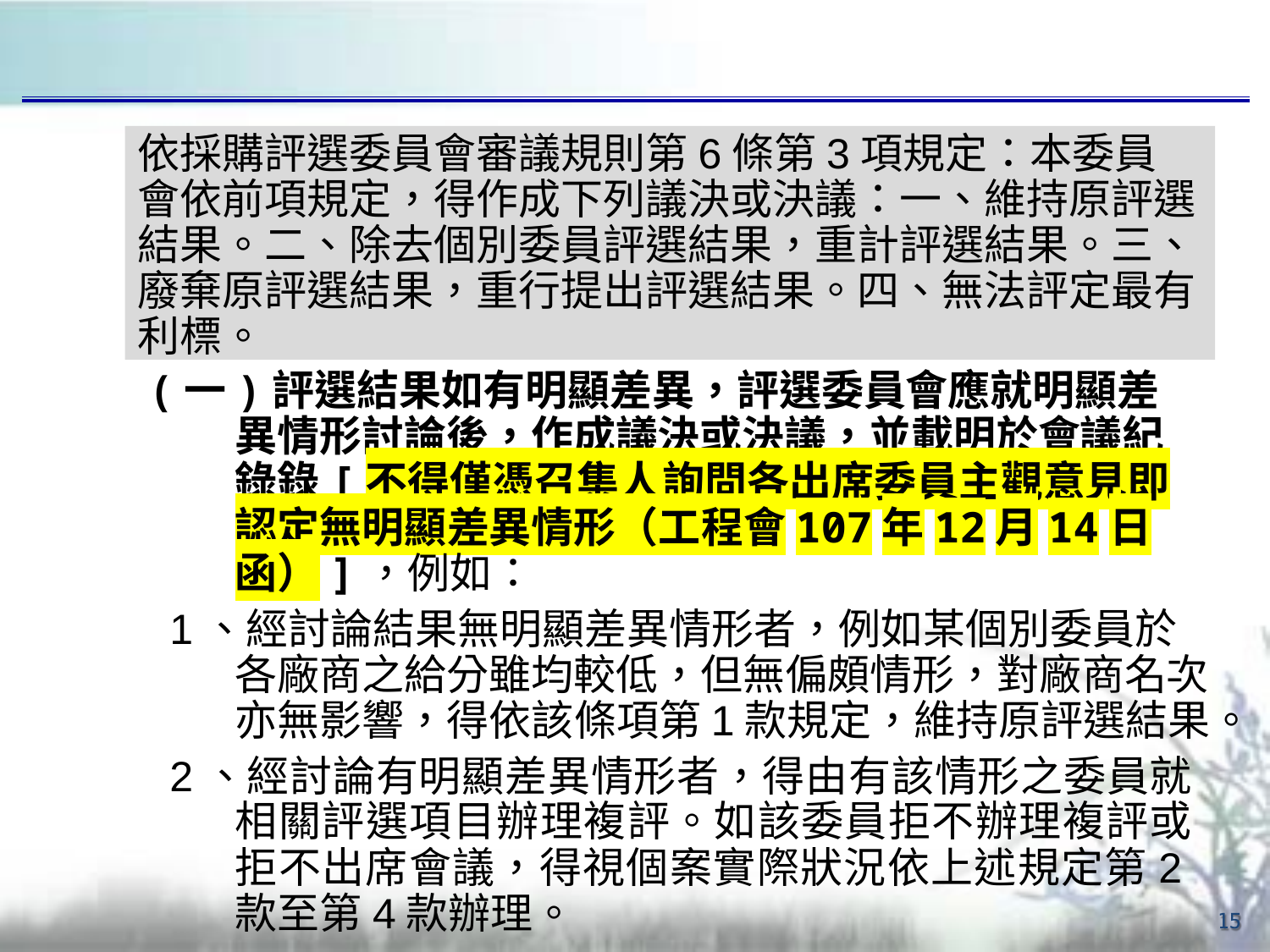

依採購評選委員會審議規則第6條第3項規定：本委員會依前項規定，得作成下列議決或決議：一、維持原評選結果。二、除去個別委員評選結果，重計評選結果。三、廢棄原評選結果，重行提出評選結果。四、無法評定最有利標。
(一)評選結果如有明顯差異，評選委員會應就明顯差異情形討論後，作成議決或決議，並載明於會議紀錄錄[不得僅憑召集人詢問各出席委員主觀意見即認定無明顯差異情形（工程會107年12月14日函）]，例如：
1、經討論結果無明顯差異情形者，例如某個別委員於各廠商之給分雖均較低，但無偏頗情形，對廠商名次亦無影響，得依該條項第1款規定，維持原評選結果。
2、經討論有明顯差異情形者，得由有該情形之委員就相關評選項目辦理複評。如該委員拒不辦理複評或拒不出席會議，得視個案實際狀況依上述規定第2款至第4款辦理。

15